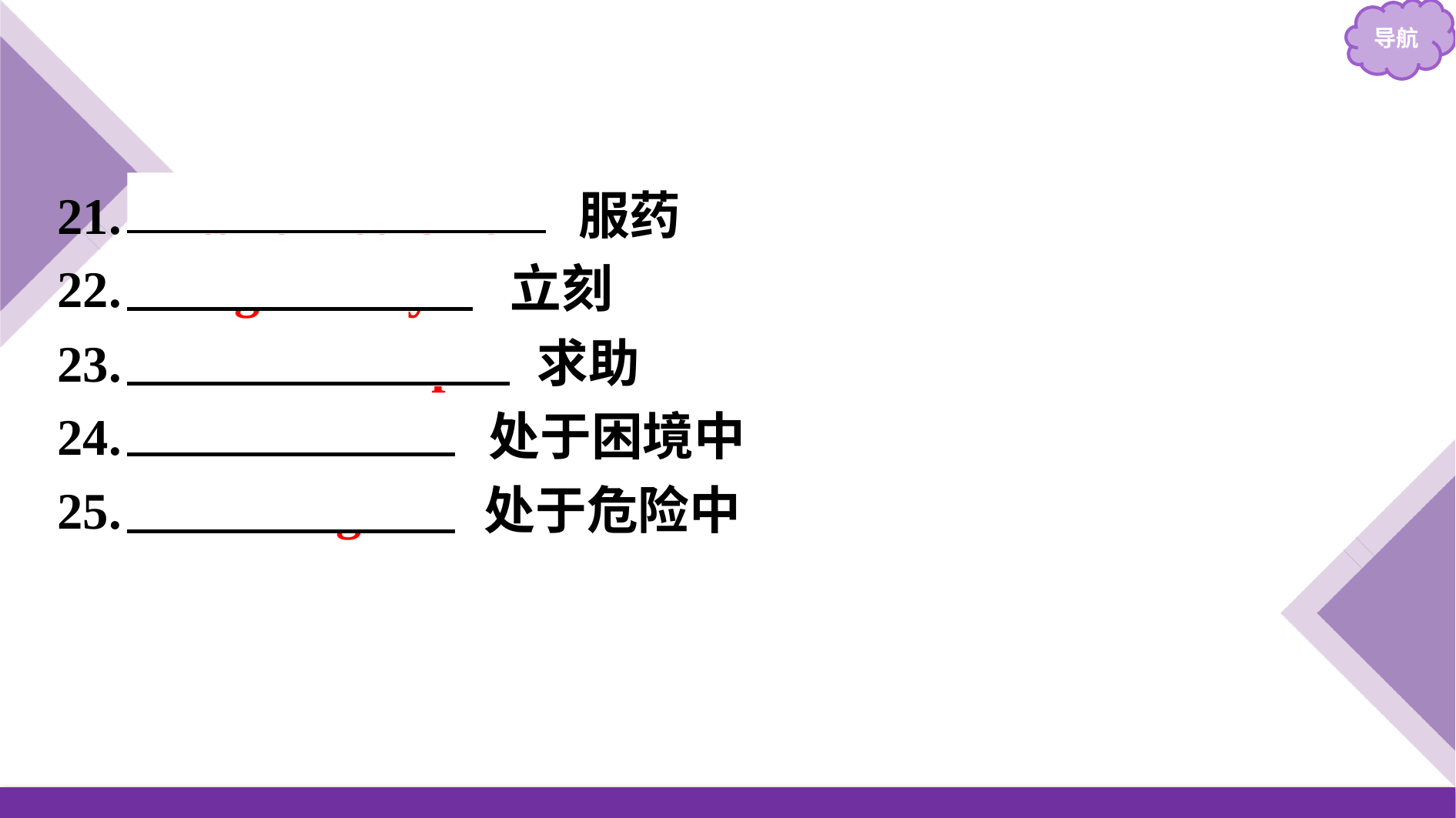

21.　take medicine　 服药
22.　right away　 立刻
23.　call for help　 求助
24.　in trouble　 处于困境中
25.　in danger　 处于危险中